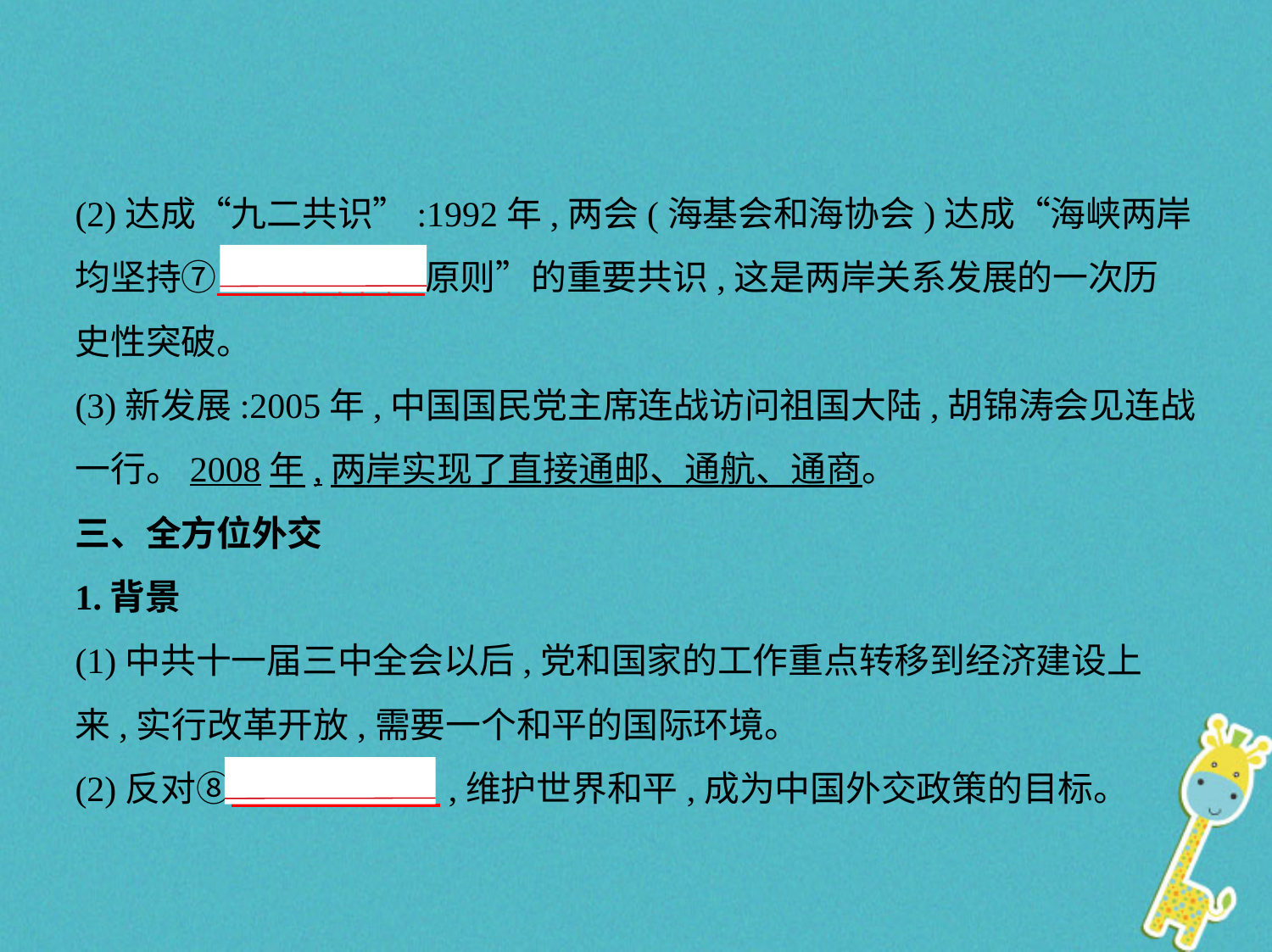

(2)达成“九二共识”:1992年,两会(海基会和海协会)达成“海峡两岸
均坚持⑦　一个中国    原则”的重要共识,这是两岸关系发展的一次历
史性突破。
(3)新发展:2005年,中国国民党主席连战访问祖国大陆,胡锦涛会见连战
一行。2008年,两岸实现了直接通邮、通航、通商。
三、全方位外交
1.背景
(1)中共十一届三中全会以后,党和国家的工作重点转移到经济建设上
来,实行改革开放,需要一个和平的国际环境。
(2)反对⑧　霸权主义    ,维护世界和平,成为中国外交政策的目标。